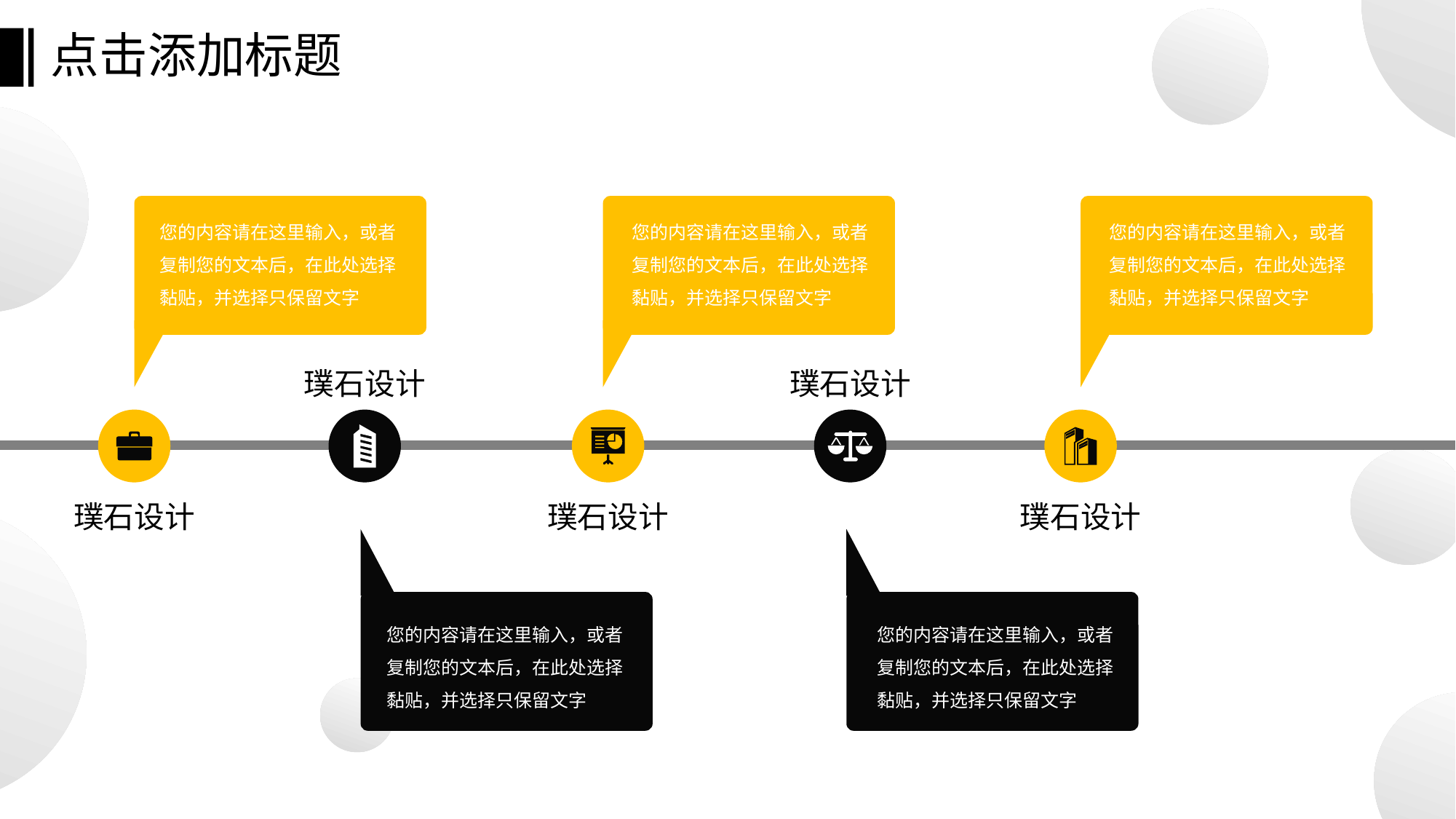

# 点击添加标题

您的内容请在这里输入，或者复制您的文本后，在此处选择黏贴，并选择只保留文字

璞石设计

您的内容请在这里输入，或者复制您的文本后，在此处选择黏贴，并选择只保留文字

璞石设计

您的内容请在这里输入，或者复制您的文本后，在此处选择黏贴，并选择只保留文字

璞石设计
璞石设计

Move On
Nullam eu tempor purus. Nunc a leo magna, sit amet consequat risus.
您的内容请在这里输入，或者复制您的文本后，在此处选择黏贴，并选择只保留文字
璞石设计

您的内容请在这里输入，或者复制您的文本后，在此处选择黏贴，并选择只保留文字